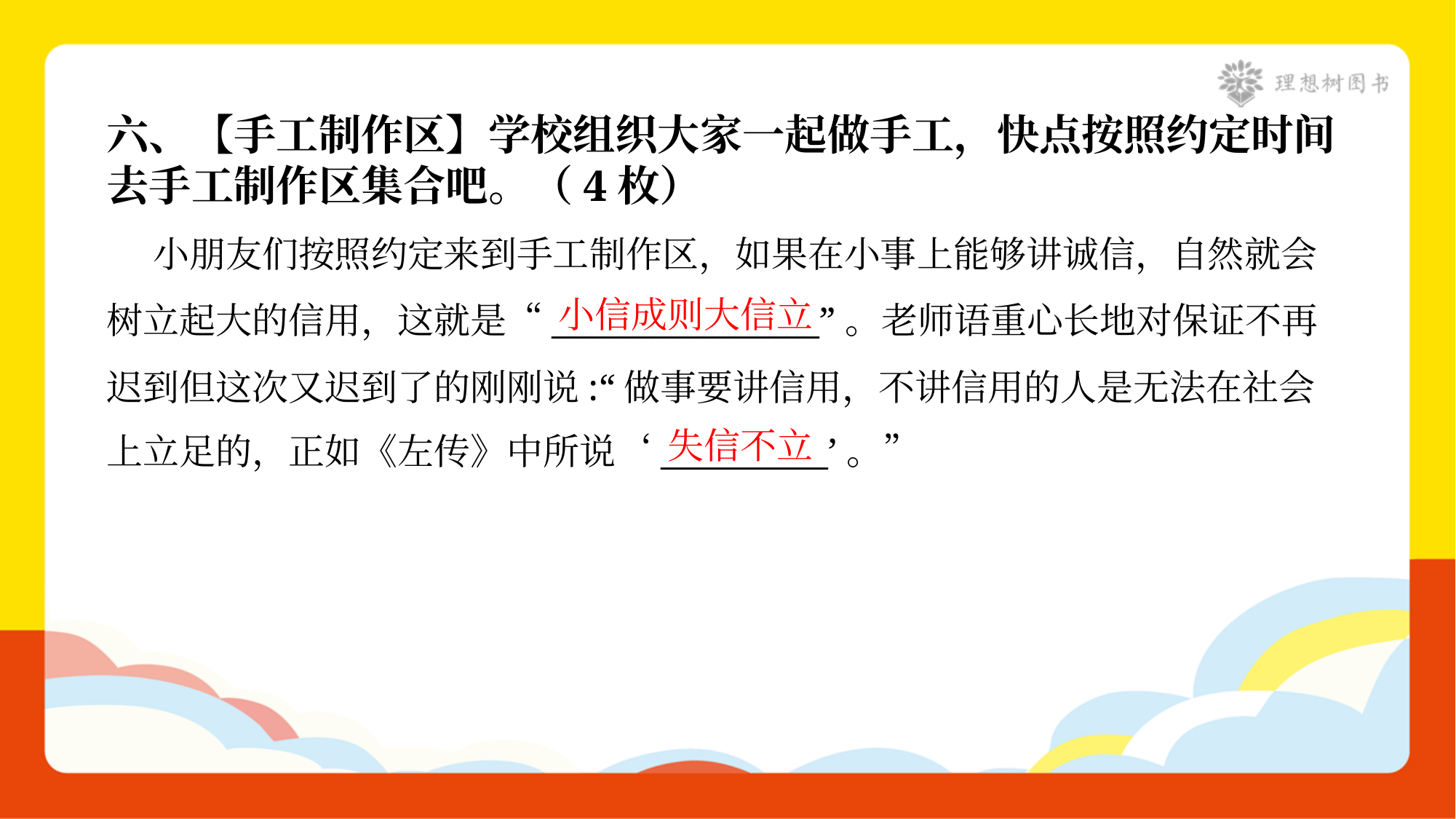

六、【手工制作区】学校组织大家一起做手工，快点按照约定时间
去手工制作区集合吧。（4枚）
    小朋友们按照约定来到手工制作区，如果在小事上能够讲诚信，自然就会
树立起大的信用，这就是“________________”。老师语重心长地对保证不再
迟到但这次又迟到了的刚刚说:“做事要讲信用，不讲信用的人是无法在社会
上立足的，正如《左传》中所说‘__________’。”
小信成则大信立
失信不立